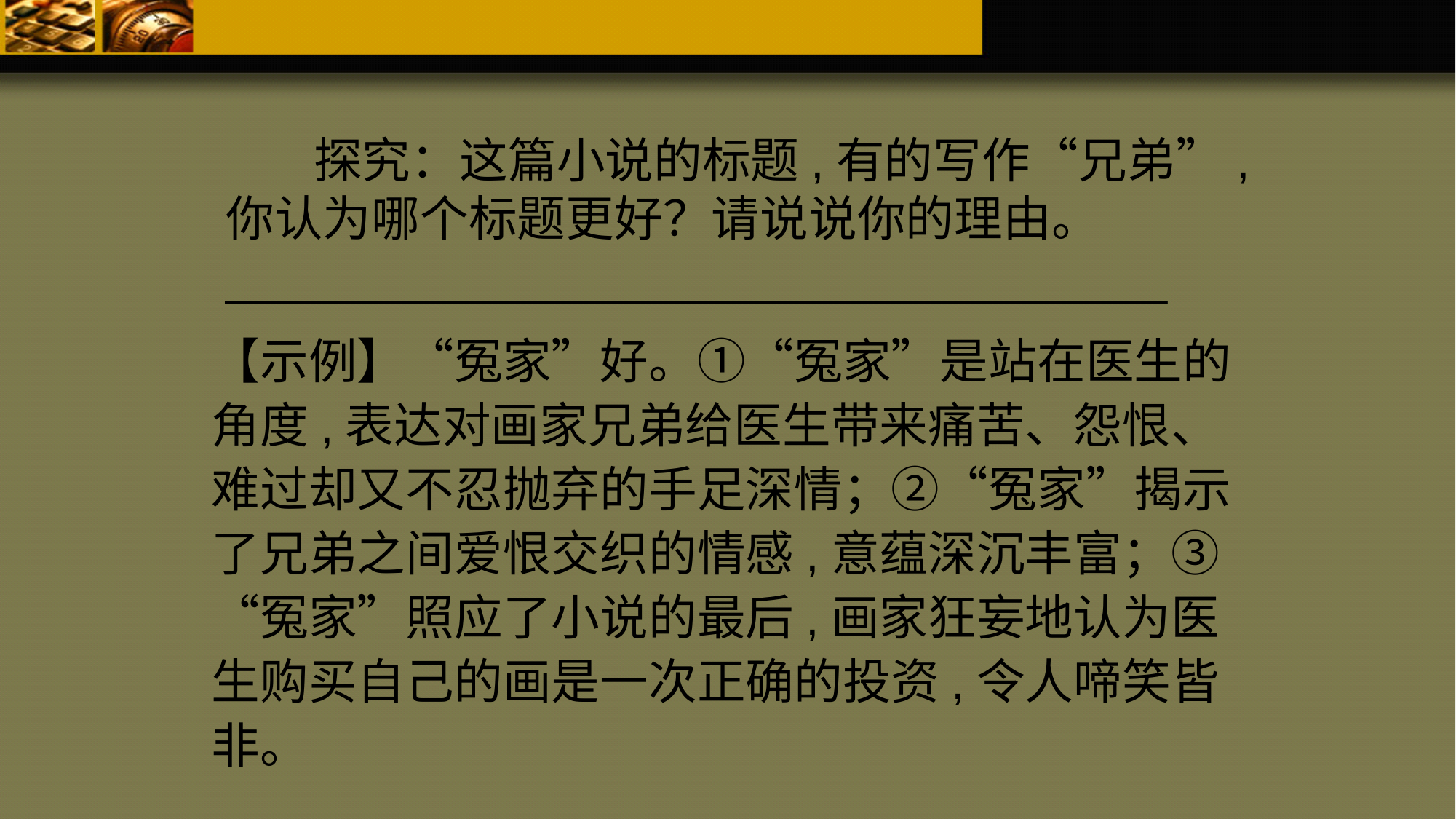

探究：这篇小说的标题,有的写作“兄弟”,你认为哪个标题更好？请说说你的理由。
___________________________________
【示例】“冤家”好。①“冤家”是站在医生的角度,表达对画家兄弟给医生带来痛苦、怨恨、难过却又不忍抛弃的手足深情；②“冤家”揭示了兄弟之间爱恨交织的情感,意蕴深沉丰富；③“冤家”照应了小说的最后,画家狂妄地认为医生购买自己的画是一次正确的投资,令人啼笑皆非。